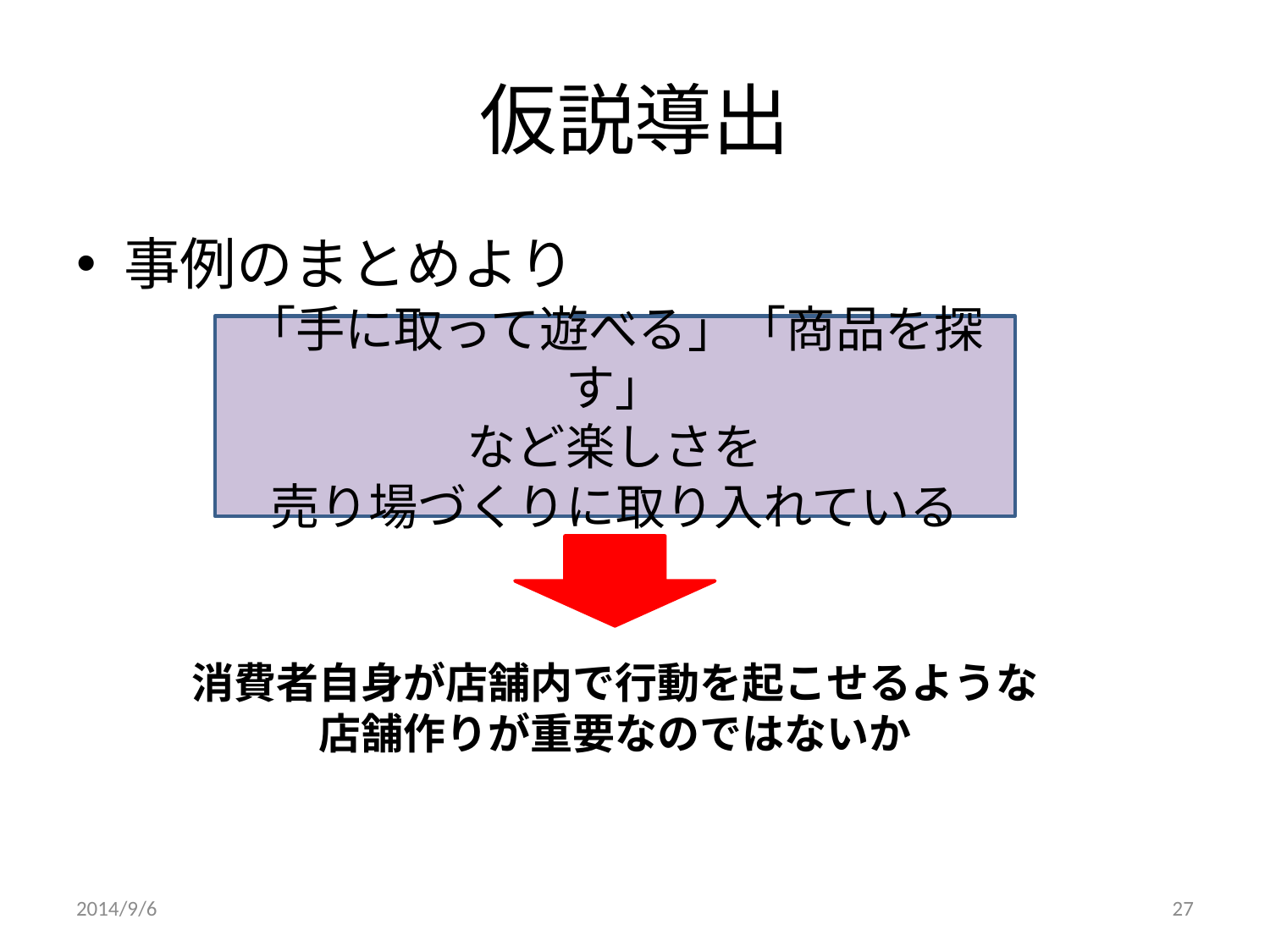

# 仮説導出
事例のまとめより

「手に取って遊べる」「商品を探す」
など楽しさを
売り場づくりに取り入れている

消費者自身が店舗内で行動を起こせるような
店舗作りが重要なのではないか
2014/9/6
27